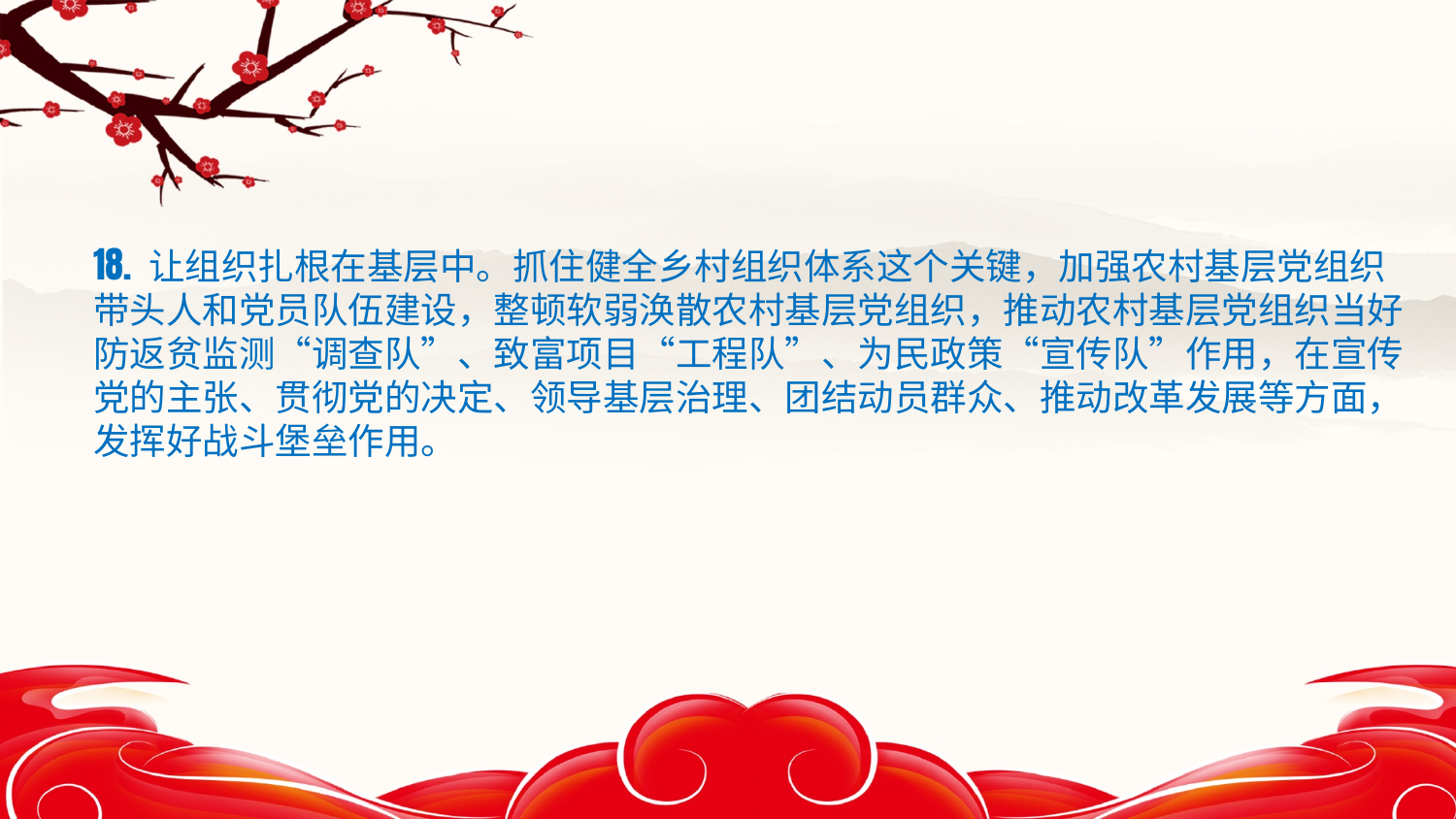

18. 让组织扎根在基层中。抓住健全乡村组织体系这个关键，加强农村基层党组织带头人和党员队伍建设，整顿软弱涣散农村基层党组织，推动农村基层党组织当好防返贫监测“调查队”、致富项目“工程队”、为民政策“宣传队”作用，在宣传党的主张、贯彻党的决定、领导基层治理、团结动员群众、推动改革发展等方面，发挥好战斗堡垒作用。